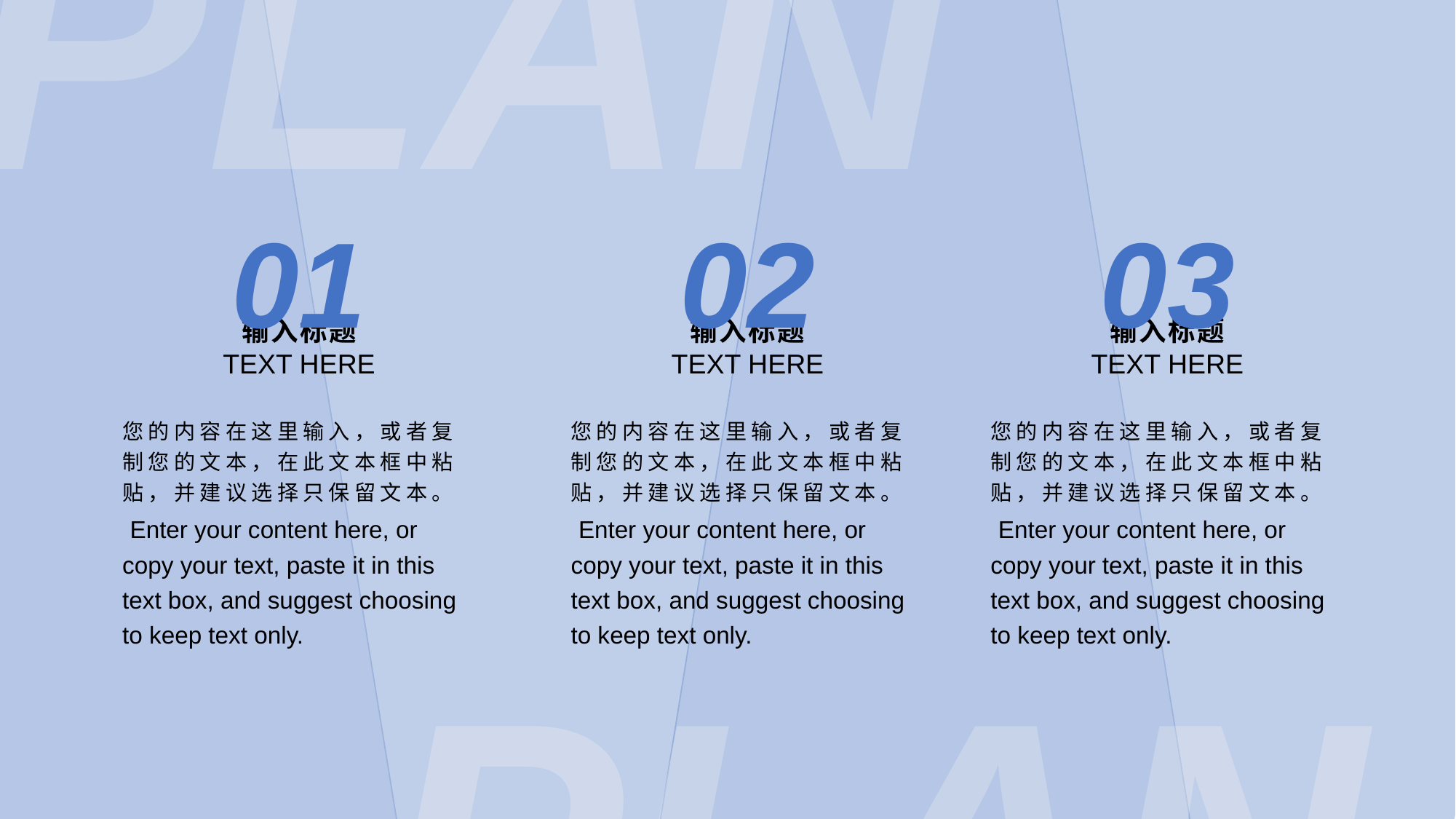

PLAN
01
输入标题
TEXT HERE
您的内容在这里输入，或者复制您的文本，在此文本框中粘贴，并建议选择只保留文本。
 Enter your content here, or copy your text, paste it in this text box, and suggest choosing to keep text only.
02
输入标题
TEXT HERE
您的内容在这里输入，或者复制您的文本，在此文本框中粘贴，并建议选择只保留文本。
 Enter your content here, or copy your text, paste it in this text box, and suggest choosing to keep text only.
03
输入标题
TEXT HERE
您的内容在这里输入，或者复制您的文本，在此文本框中粘贴，并建议选择只保留文本。
 Enter your content here, or copy your text, paste it in this text box, and suggest choosing to keep text only.
PLAN